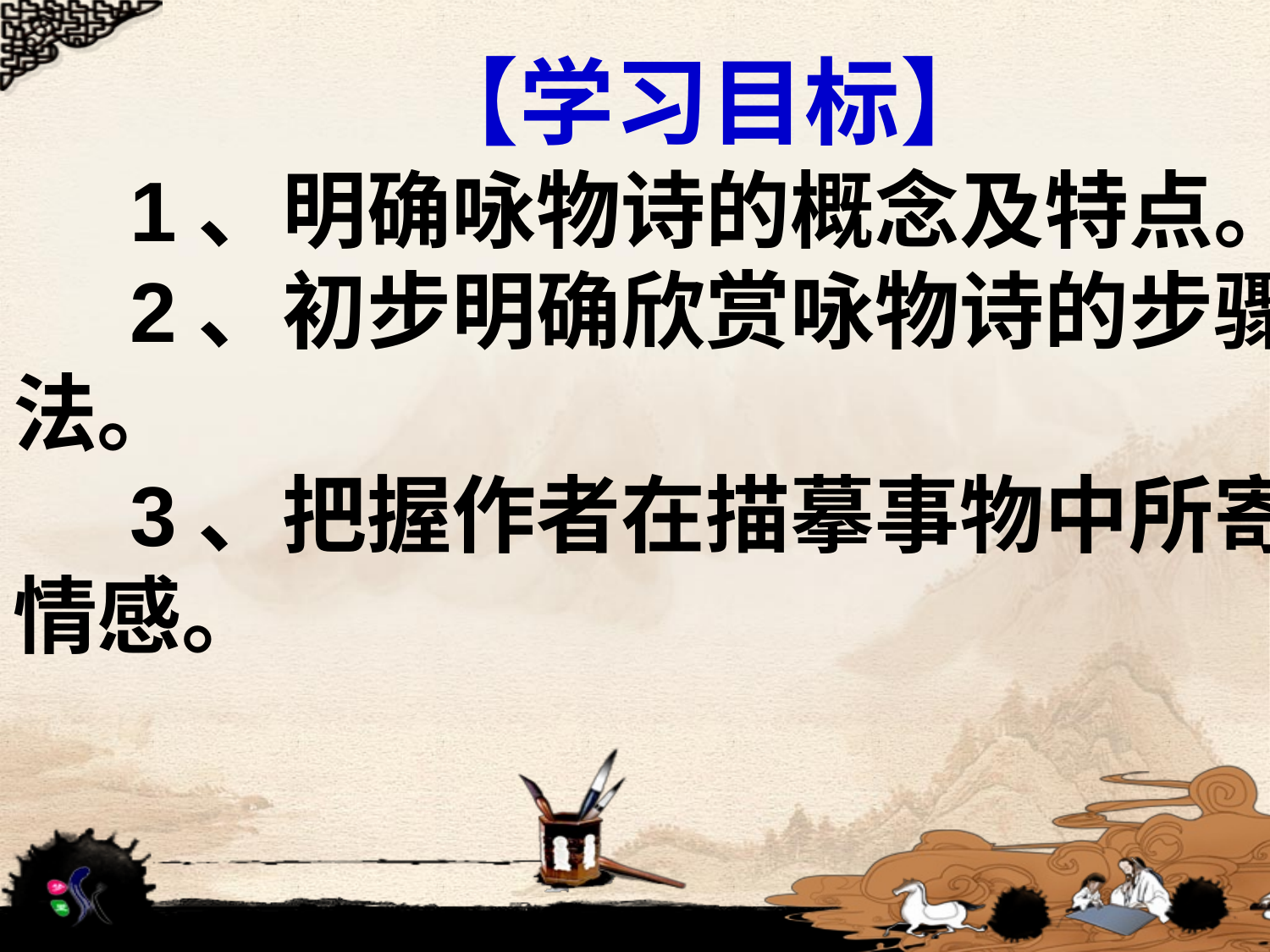

【学习目标】
     1、明确咏物诗的概念及特点。
     2、初步明确欣赏咏物诗的步骤和方法。
     3、把握作者在描摹事物中所寄托的情感。